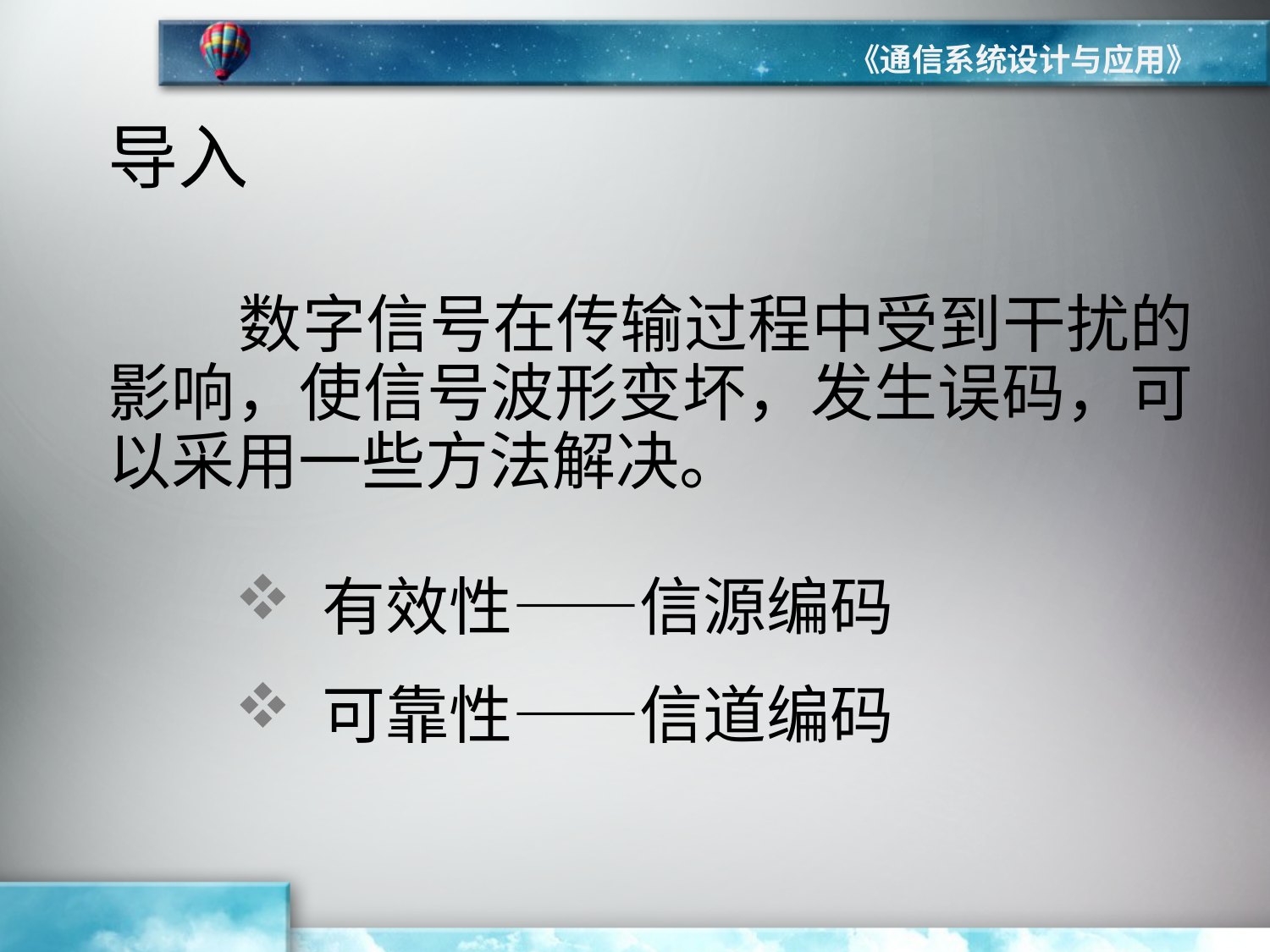

《通信系统设计与应用》
导入

        数字信号在传输过程中受到干扰的影响，使信号波形变坏，发生误码，可以采用一些方法解决。
 有效性——信源编码
 可靠性——信道编码